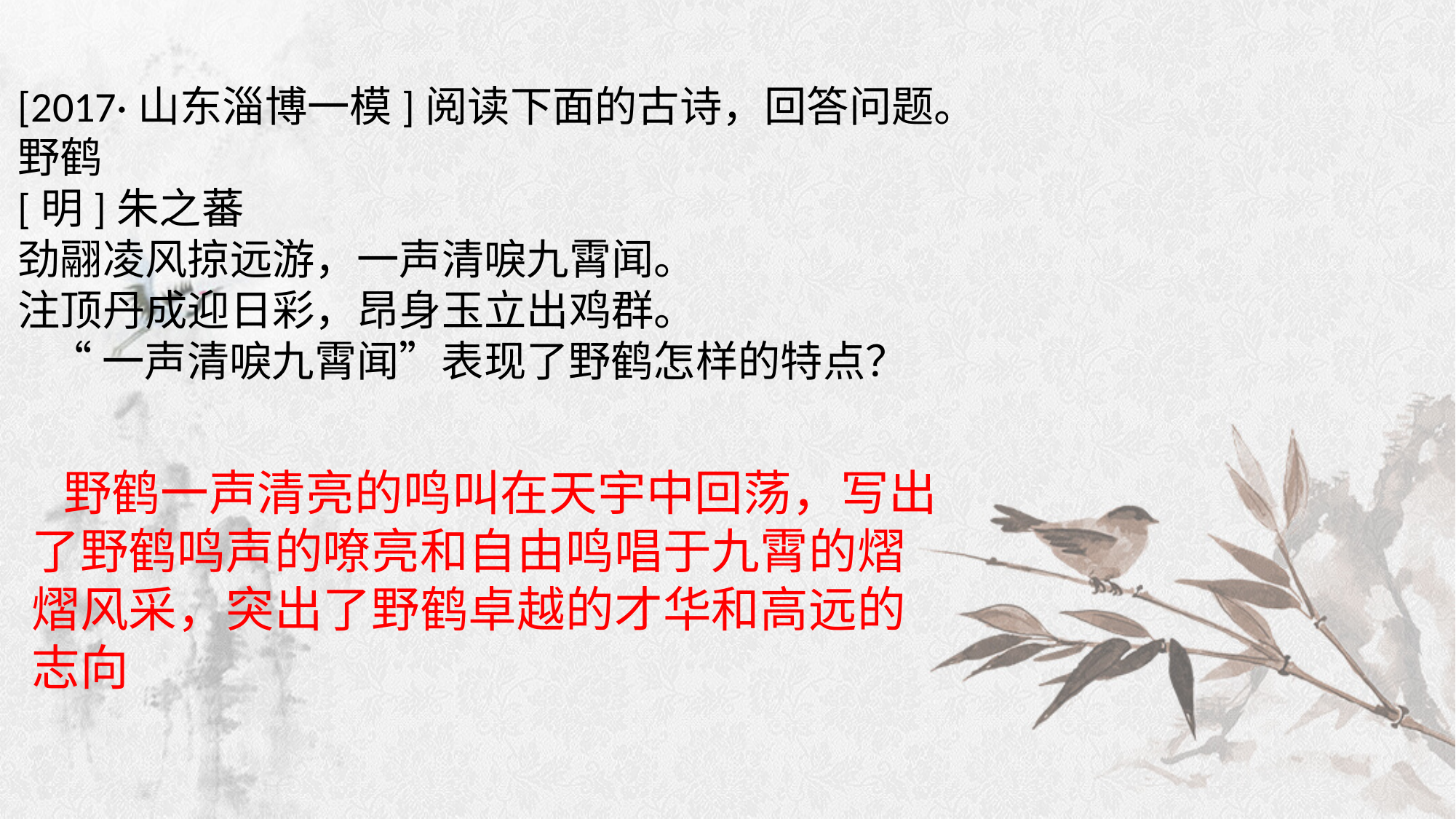

[2017·山东淄博一模]阅读下面的古诗，回答问题。野鹤[明]朱之蕃劲翮凌风掠远游，一声清唳九霄闻。注顶丹成迎日彩，昂身玉立出鸡群。“一声清唳九霄闻”表现了野鹤怎样的特点？
野鹤一声清亮的鸣叫在天宇中回荡，写出了野鹤鸣声的嘹亮和自由鸣唱于九霄的熠熠风采，突出了野鹤卓越的才华和高远的志向